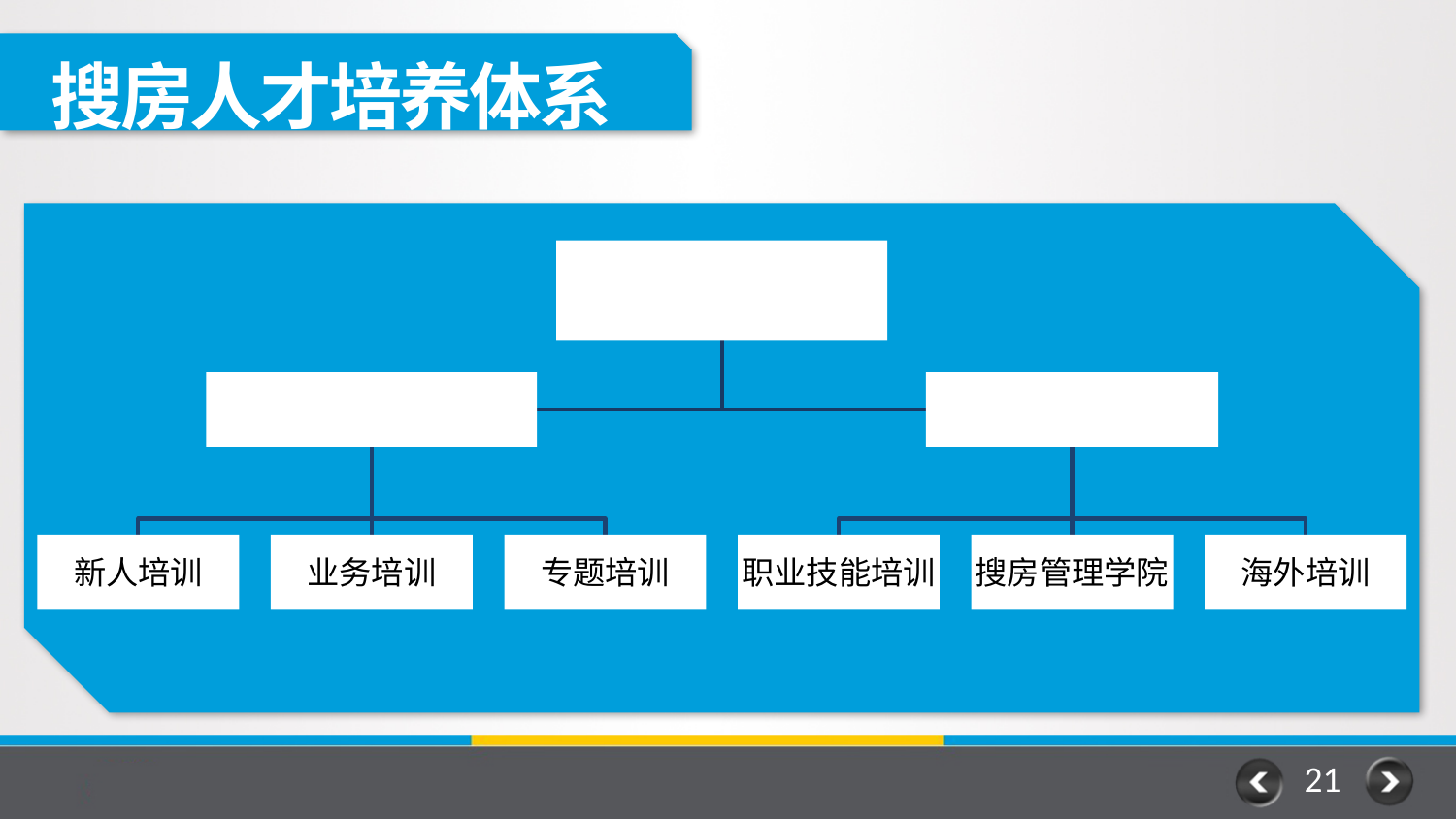

搜房人才培养体系

人才培训
分公司内部培训
新人培训
业务培训
专题培训
总部培训
职业技能培训
搜房管理学院
海外培训

21